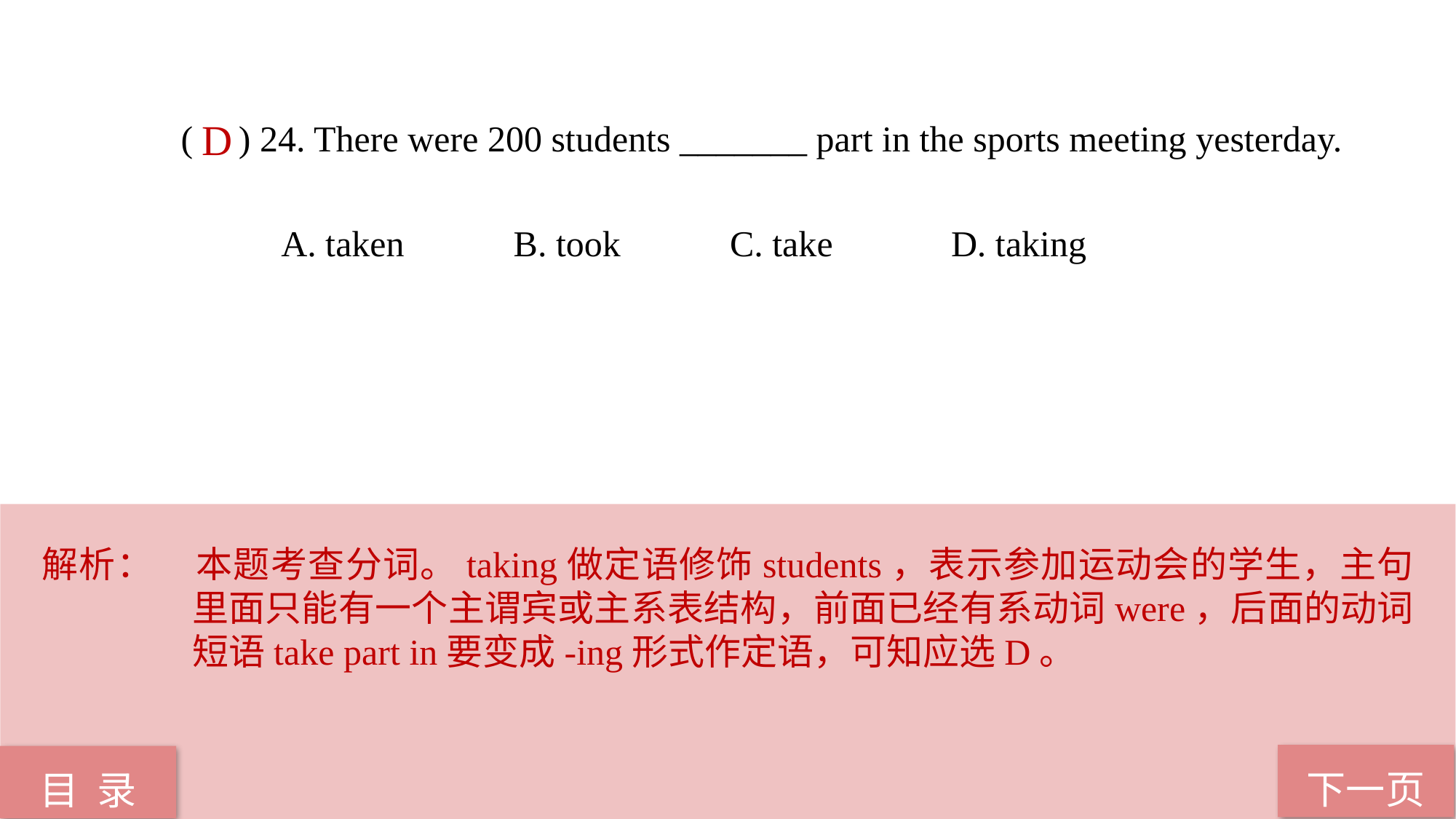

(     ) 24. There were 200 students _______ part in the sports meeting yesterday.

           A. taken            B. took            C. take             D. taking
D
解析：	本题考查分词。taking做定语修饰students，表示参加运动会的学生，主句里面只能有一个主谓宾或主系表结构，前面已经有系动词were，后面的动词短语take part in要变成-ing形式作定语，可知应选D。